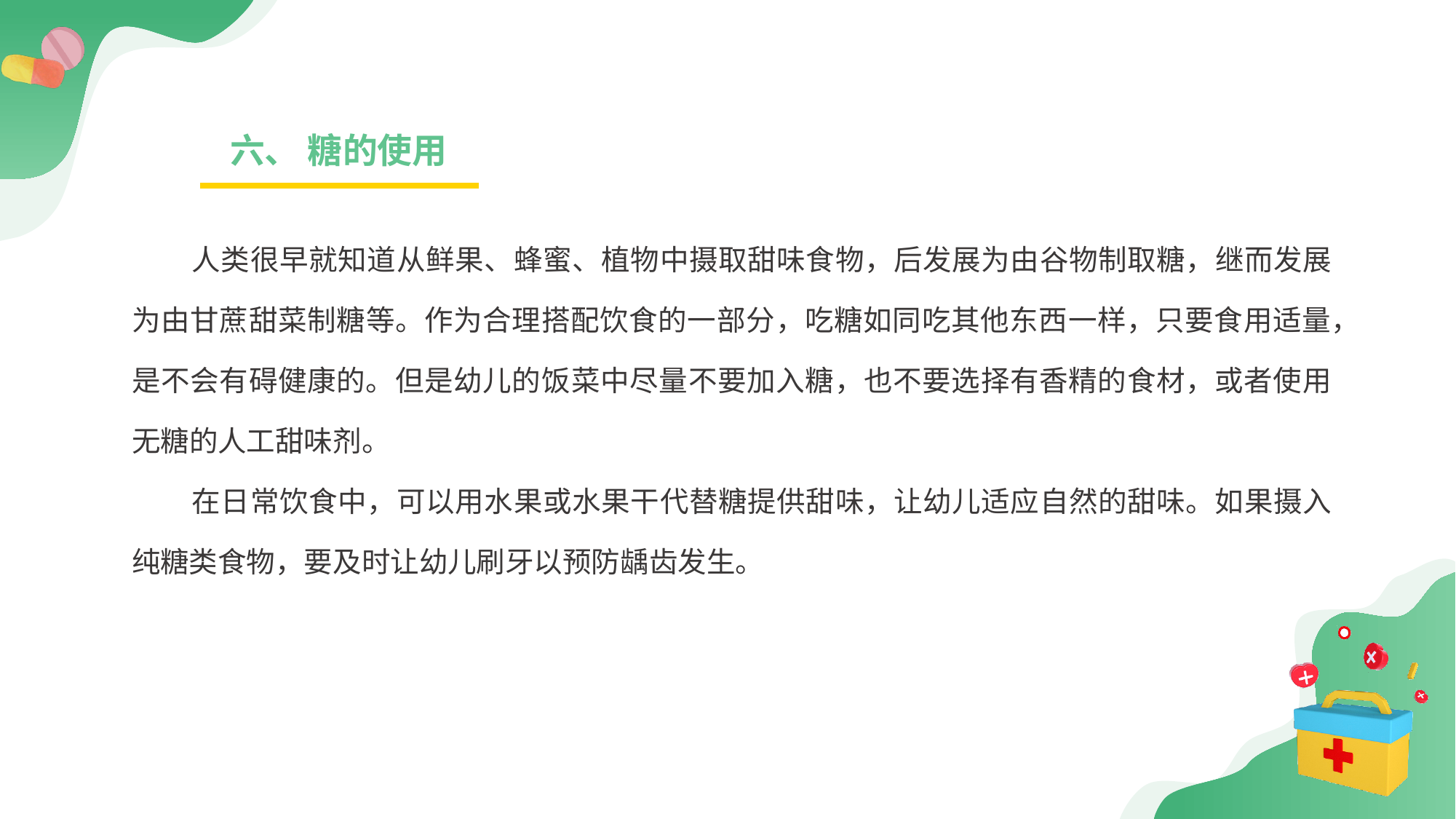

六、 糖的使用
人类很早就知道从鲜果、蜂蜜、植物中摄取甜味食物，后发展为由谷物制取糖，继而发展为由甘蔗甜菜制糖等。作为合理搭配饮食的一部分，吃糖如同吃其他东西一样，只要食用适量，是不会有碍健康的。但是幼儿的饭菜中尽量不要加入糖，也不要选择有香精的食材，或者使用无糖的人工甜味剂。
在日常饮食中，可以用水果或水果干代替糖提供甜味，让幼儿适应自然的甜味。如果摄入纯糖类食物，要及时让幼儿刷牙以预防龋齿发生。